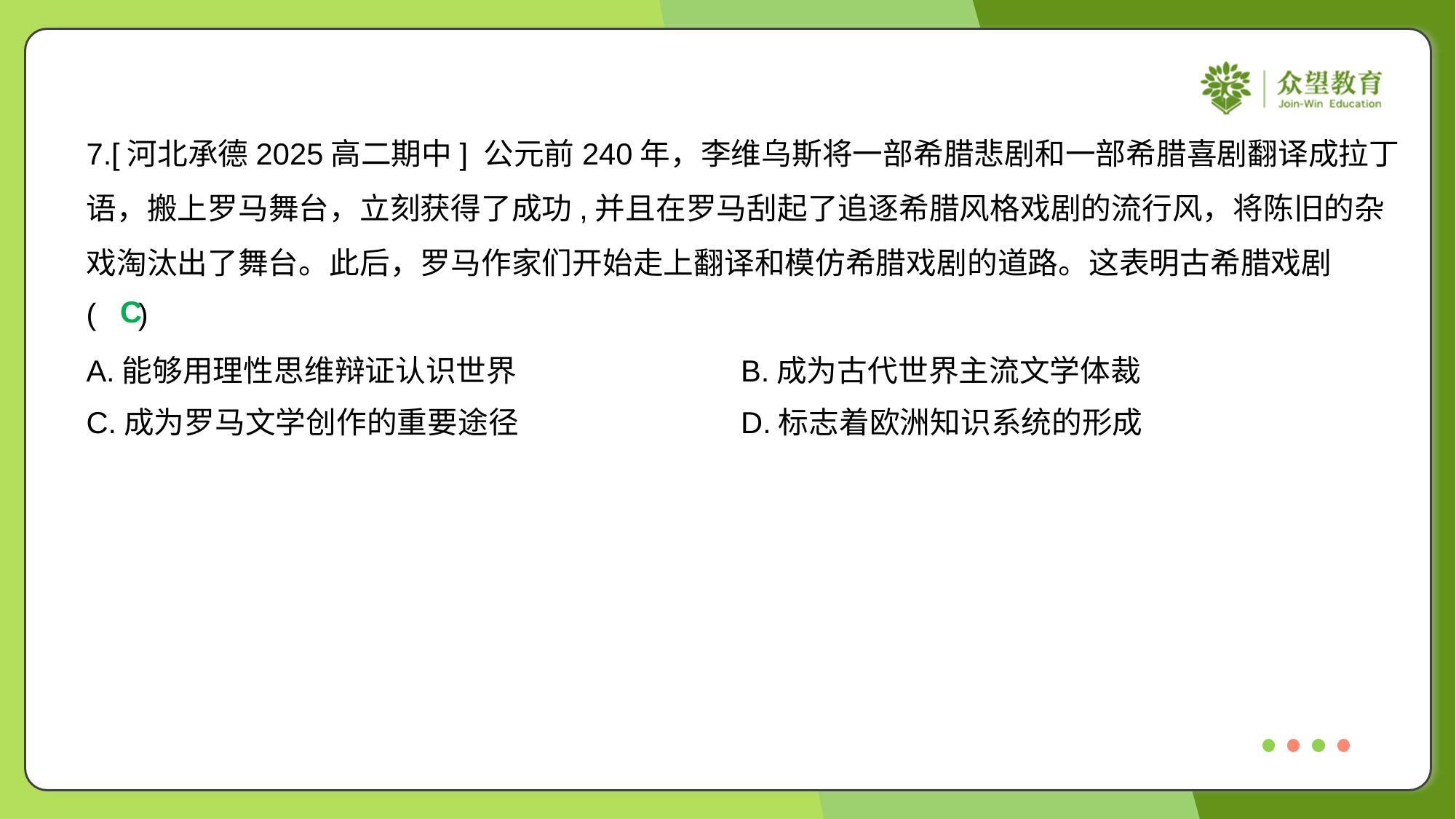

7.[河北承德2025高二期中] 公元前240年，李维乌斯将一部希腊悲剧和一部希腊喜剧翻译成拉丁
语，搬上罗马舞台，立刻获得了成功,并且在罗马刮起了追逐希腊风格戏剧的流行风，将陈旧的杂
戏淘汰出了舞台。此后，罗马作家们开始走上翻译和模仿希腊戏剧的道路。这表明古希腊戏剧
(     )
C
A.能够用理性思维辩证认识世界	B.成为古代世界主流文学体裁
C.成为罗马文学创作的重要途径	D.标志着欧洲知识系统的形成